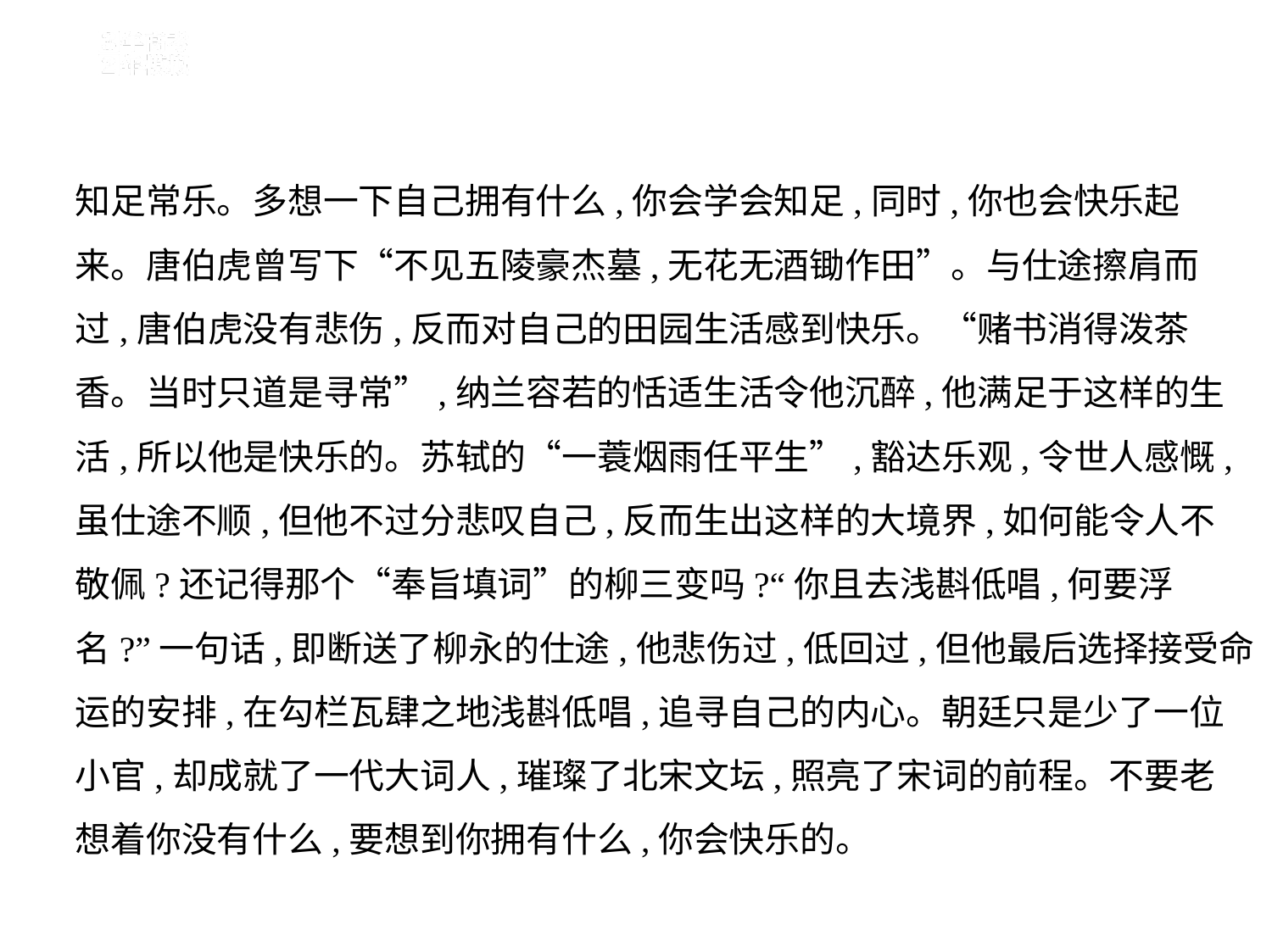

知足常乐。多想一下自己拥有什么,你会学会知足,同时,你也会快乐起
来。唐伯虎曾写下“不见五陵豪杰墓,无花无酒锄作田”。与仕途擦肩而
过,唐伯虎没有悲伤,反而对自己的田园生活感到快乐。“赌书消得泼茶
香。当时只道是寻常”,纳兰容若的恬适生活令他沉醉,他满足于这样的生
活,所以他是快乐的。苏轼的“一蓑烟雨任平生”,豁达乐观,令世人感慨,
虽仕途不顺,但他不过分悲叹自己,反而生出这样的大境界,如何能令人不
敬佩?还记得那个“奉旨填词”的柳三变吗?“你且去浅斟低唱,何要浮
名?”一句话,即断送了柳永的仕途,他悲伤过,低回过,但他最后选择接受命
运的安排,在勾栏瓦肆之地浅斟低唱,追寻自己的内心。朝廷只是少了一位
小官,却成就了一代大词人,璀璨了北宋文坛,照亮了宋词的前程。不要老
想着你没有什么,要想到你拥有什么,你会快乐的。